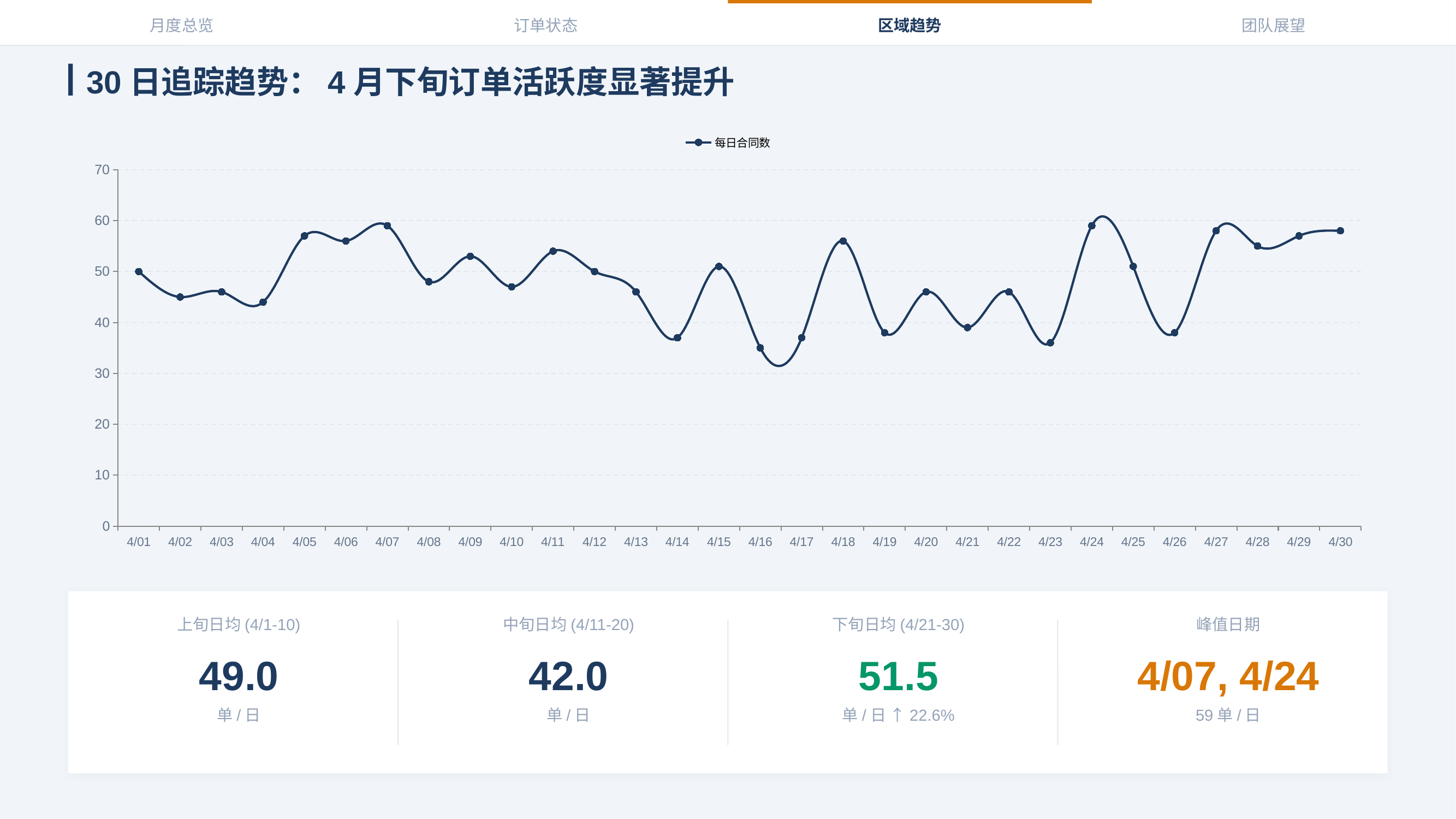

月度总览
订单状态
区域趋势
团队展望

30日追踪趋势：4月下旬订单活跃度显著提升

### Chart

| Category | 每日合同数 |
|---|---|
| 4/01 | 50.0 |
| 4/02 | 45.0 |
| 4/03 | 46.0 |
| 4/04 | 44.0 |
| 4/05 | 57.0 |
| 4/06 | 56.0 |
| 4/07 | 59.0 |
| 4/08 | 48.0 |
| 4/09 | 53.0 |
| 4/10 | 47.0 |
| 4/11 | 54.0 |
| 4/12 | 50.0 |
| 4/13 | 46.0 |
| 4/14 | 37.0 |
| 4/15 | 51.0 |
| 4/16 | 35.0 |
| 4/17 | 37.0 |
| 4/18 | 56.0 |
| 4/19 | 38.0 |
| 4/20 | 46.0 |
| 4/21 | 39.0 |
| 4/22 | 46.0 |
| 4/23 | 36.0 |
| 4/24 | 59.0 |
| 4/25 | 51.0 |
| 4/26 | 38.0 |
| 4/27 | 58.0 |
| 4/28 | 55.0 |
| 4/29 | 57.0 |
| 4/30 | 58.0 |
上旬日均(4/1-10)
中旬日均(4/11-20)
下旬日均(4/21-30)
峰值日期

49.0
42.0
51.5
4/07, 4/24
单/日
单/日
单/日 ↑22.6%
59单/日